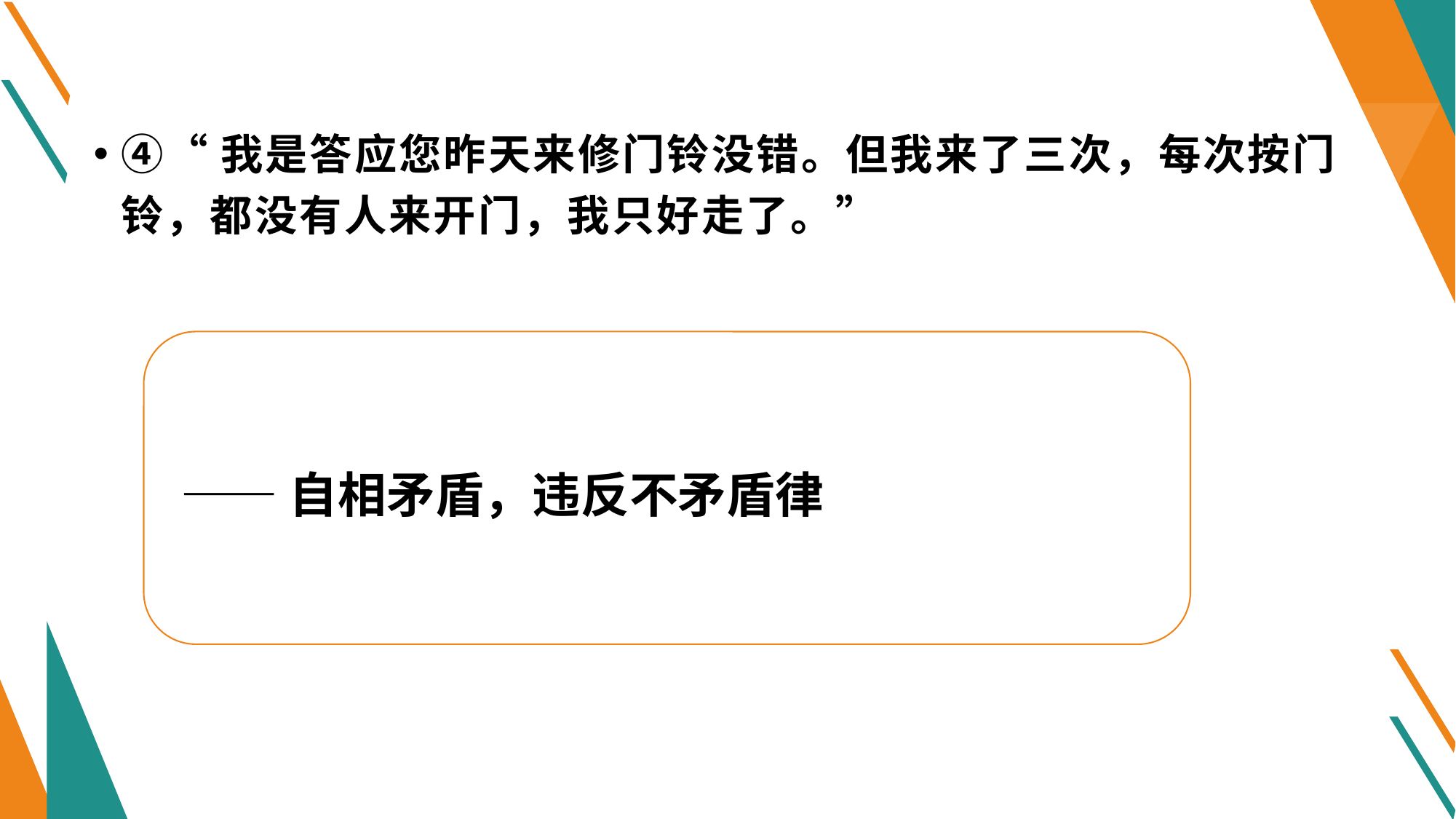

#
④“我是答应您昨天来修门铃没错。但我来了三次，每次按门铃，都没有人来开门，我只好走了。”

 ——自相矛盾，违反不矛盾律